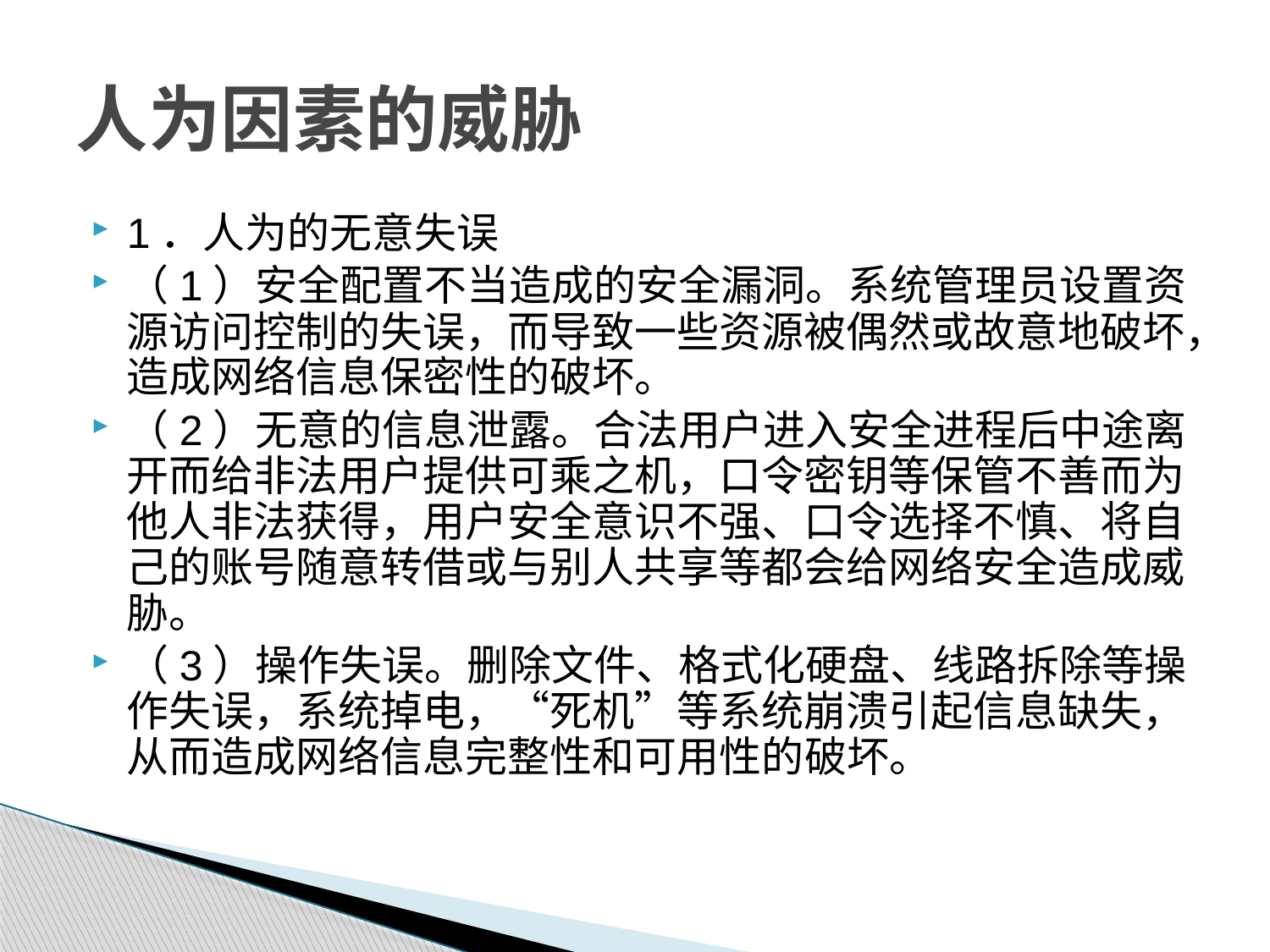

# 人为因素的威胁
1．人为的无意失误
（1）安全配置不当造成的安全漏洞。系统管理员设置资源访问控制的失误，而导致一些资源被偶然或故意地破坏，造成网络信息保密性的破坏。
（2）无意的信息泄露。合法用户进入安全进程后中途离开而给非法用户提供可乘之机，口令密钥等保管不善而为他人非法获得，用户安全意识不强、口令选择不慎、将自己的账号随意转借或与别人共享等都会给网络安全造成威胁。
（3）操作失误。删除文件、格式化硬盘、线路拆除等操作失误，系统掉电，“死机”等系统崩溃引起信息缺失，从而造成网络信息完整性和可用性的破坏。